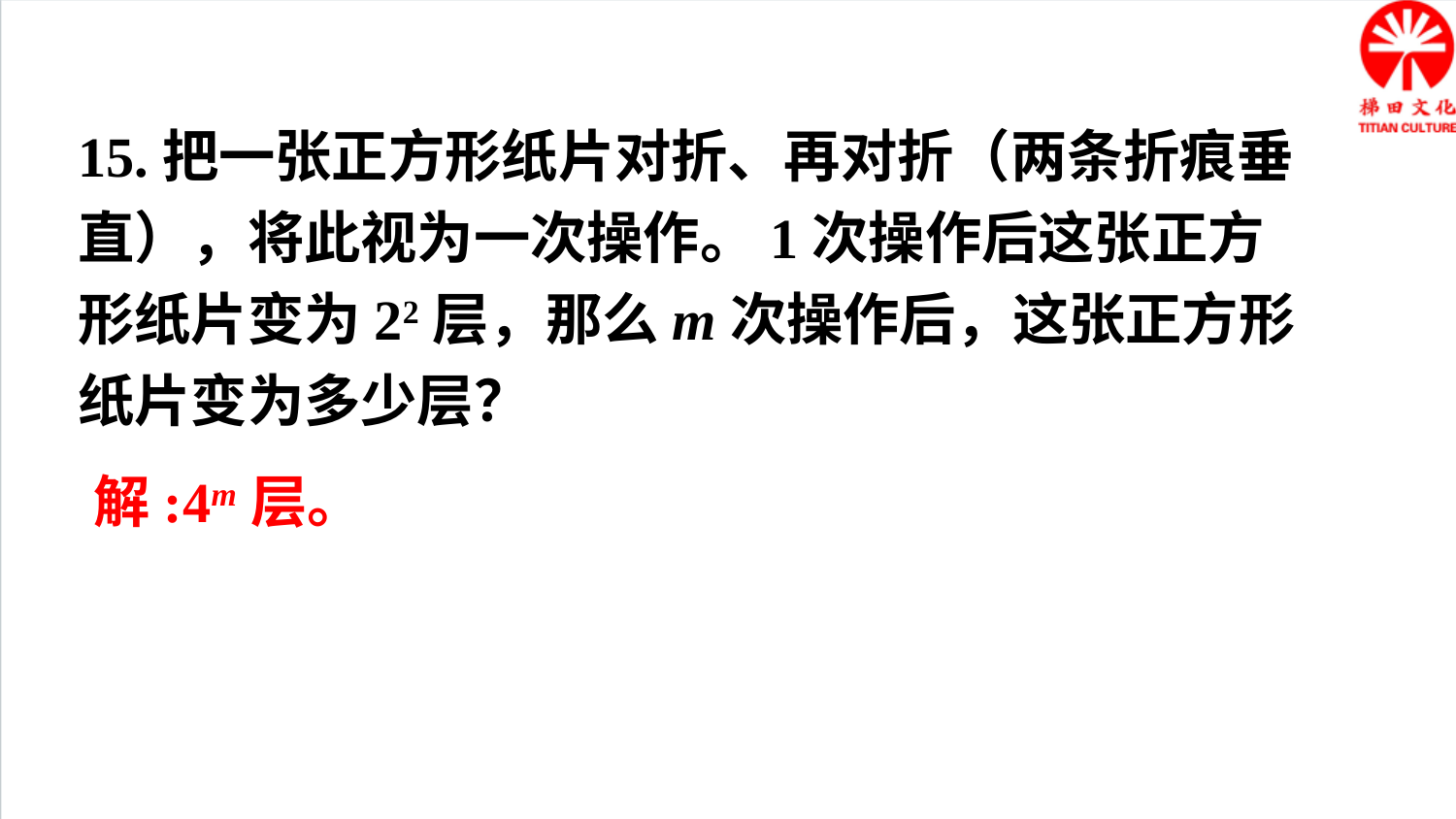

15.把一张正方形纸片对折、再对折（两条折痕垂直），将此视为一次操作。1次操作后这张正方形纸片变为22层，那么m次操作后，这张正方形纸片变为多少层？
解:4m层。